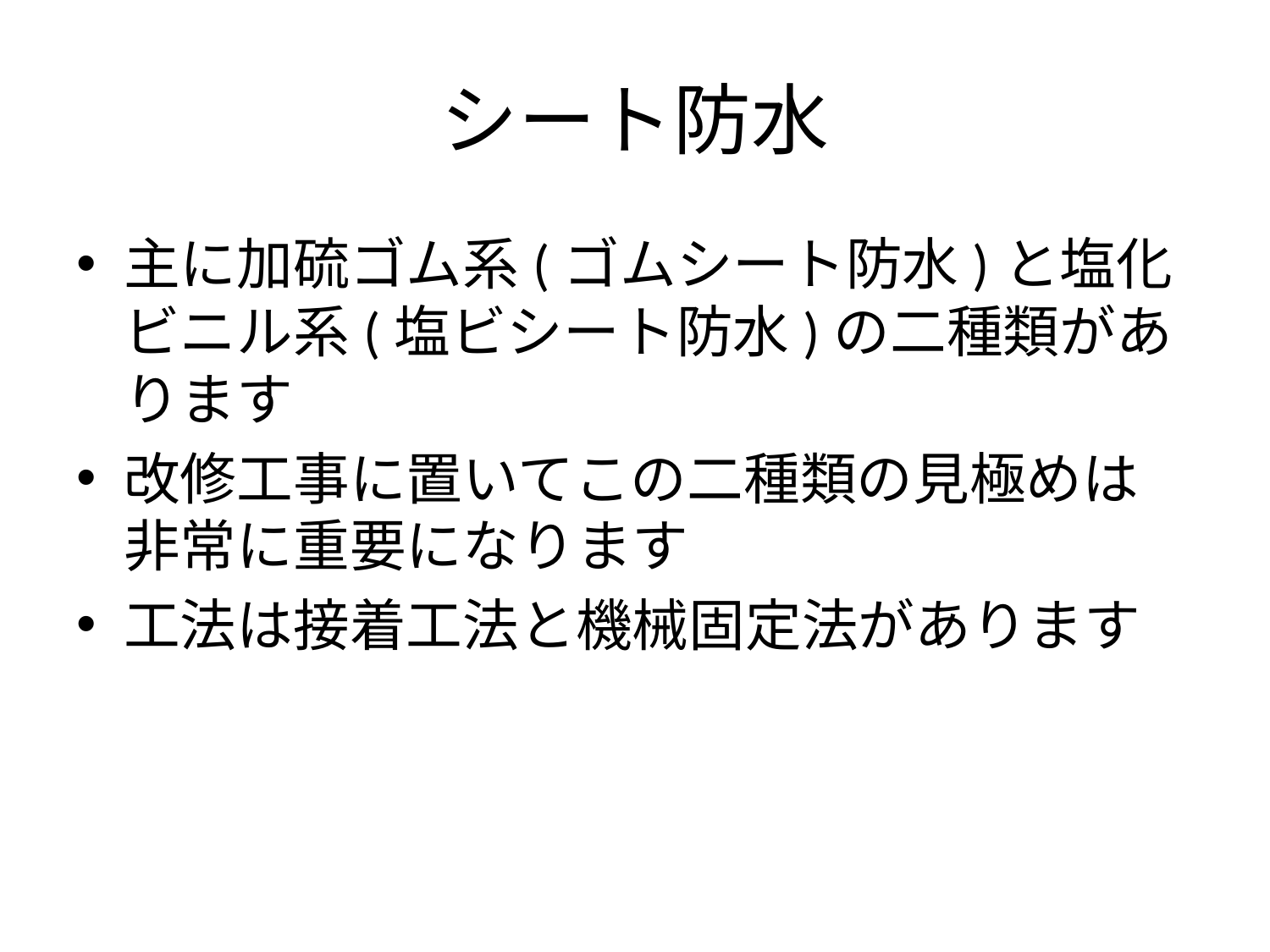

# シート防水
主に加硫ゴム系(ゴムシート防水)と塩化ビニル系(塩ビシート防水)の二種類があります
改修工事に置いてこの二種類の見極めは非常に重要になります
工法は接着工法と機械固定法があります